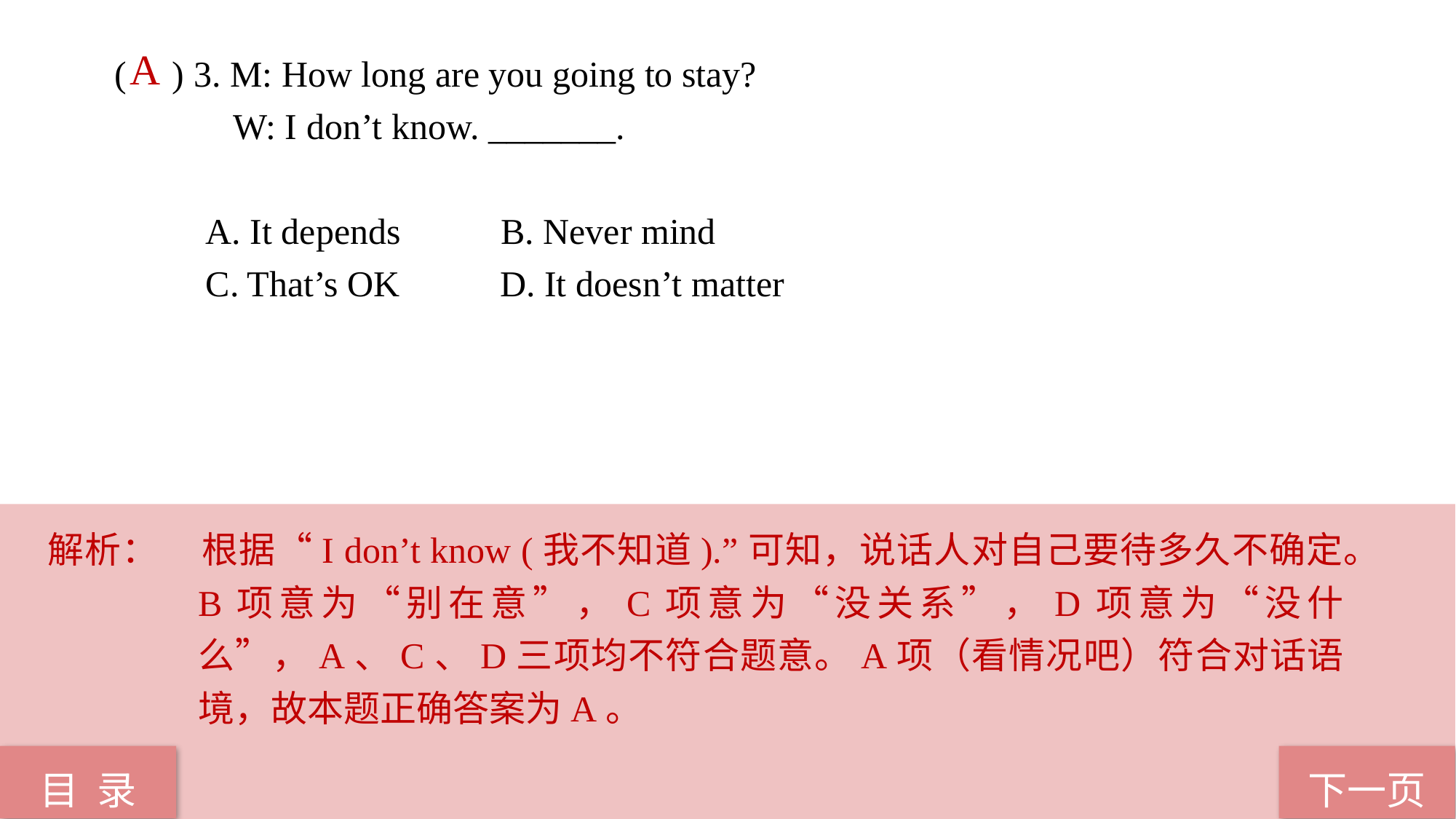

A
(     ) 3. M: How long are you going to stay?
             W: I don’t know. _______.

          A. It depends           B. Never mind
          C. That’s OK           D. It doesn’t matter
解析：	根据“I don’t know (我不知道).”可知，说话人对自己要待多久不确定。B项意为“别在意”，C项意为“没关系”，D项意为“没什么”，A、C、D三项均不符合题意。A项（看情况吧）符合对话语境，故本题正确答案为A。